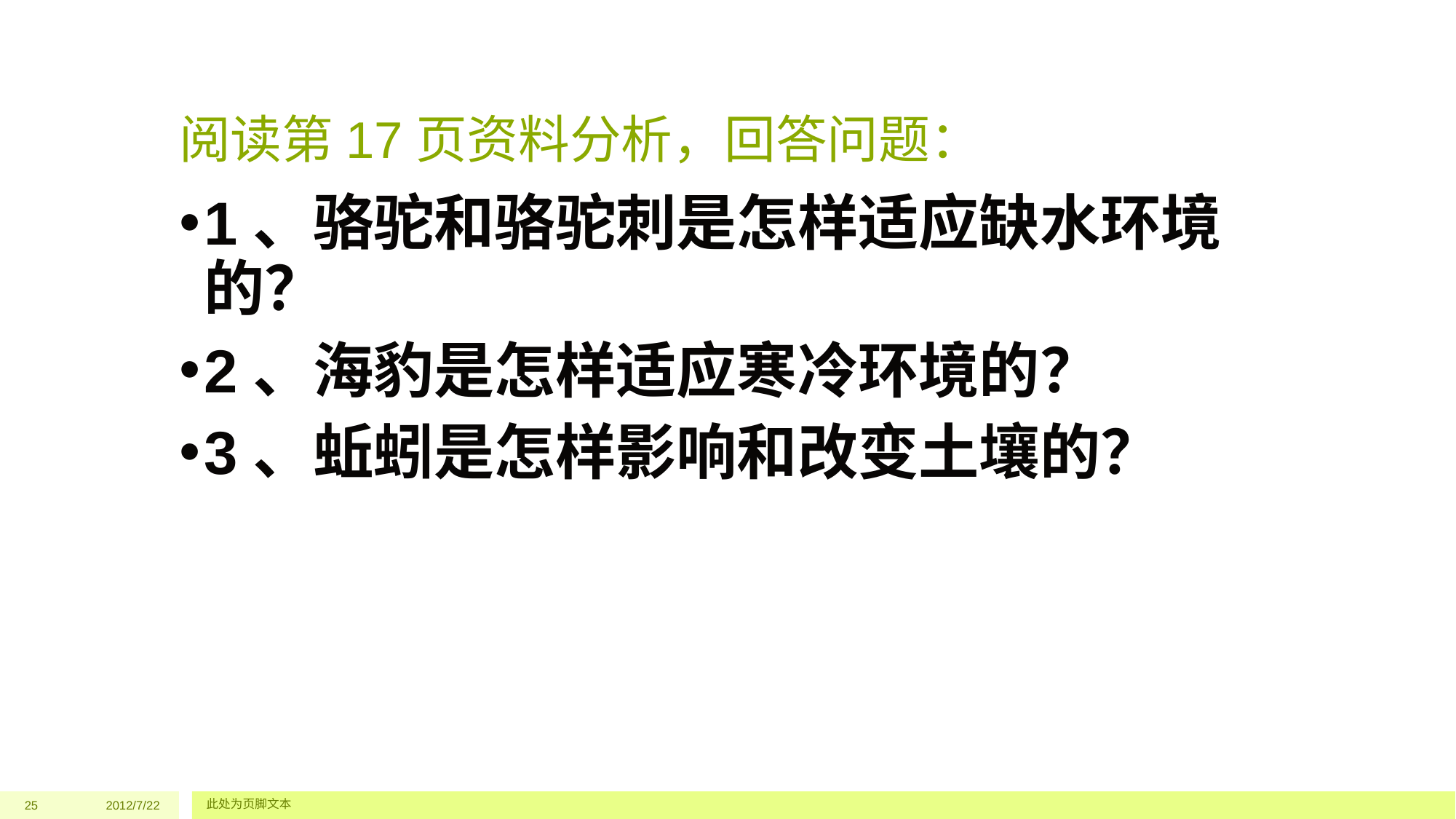

# 阅读第17页资料分析，回答问题：
1、骆驼和骆驼刺是怎样适应缺水环境的？
2、海豹是怎样适应寒冷环境的？
3、蚯蚓是怎样影响和改变土壤的？
25
2012/7/22
此处为页脚文本